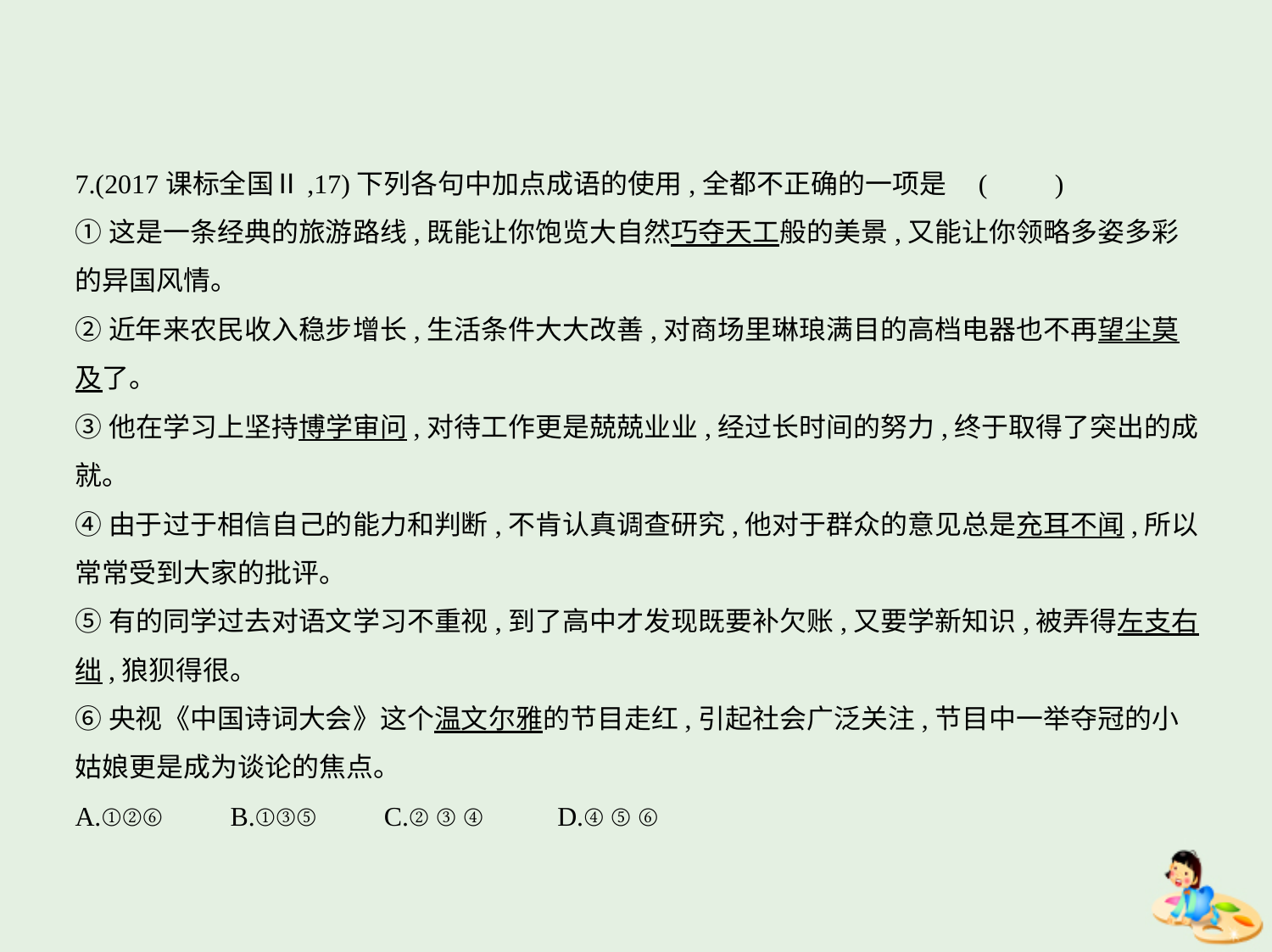

7.(2017课标全国Ⅱ,17)下列各句中加点成语的使用,全都不正确的一项是 (　　)
①这是一条经典的旅游路线,既能让你饱览大自然巧夺天工般的美景,又能让你领略多姿多彩
的异国风情。
②近年来农民收入稳步增长,生活条件大大改善,对商场里琳琅满目的高档电器也不再望尘莫
及了。
③他在学习上坚持博学审问,对待工作更是兢兢业业,经过长时间的努力,终于取得了突出的成
就。
④由于过于相信自己的能力和判断,不肯认真调查研究,他对于群众的意见总是充耳不闻,所以
常常受到大家的批评。
⑤有的同学过去对语文学习不重视,到了高中才发现既要补欠账,又要学新知识,被弄得左支右
绌,狼狈得很。
⑥央视《中国诗词大会》这个温文尔雅的节目走红,引起社会广泛关注,节目中一举夺冠的小
姑娘更是成为谈论的焦点。
A.①②⑥　　B.①③⑤　　C.②③④　　D.④⑤⑥